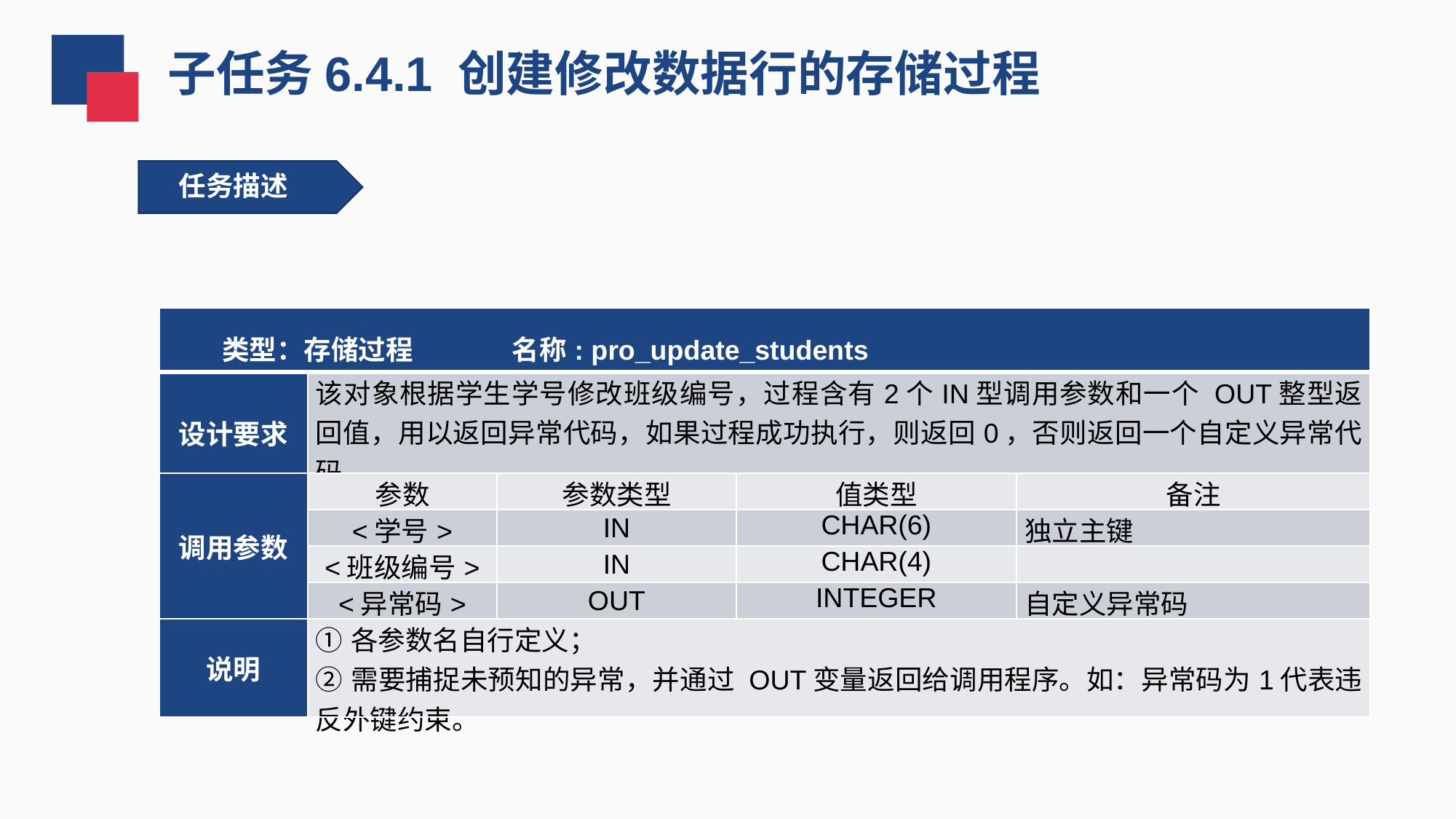

子任务6.4.1 创建修改数据行的存储过程

任务描述
| 类型：存储过程 名称: pro\_update\_students |  |  |  |  |
| --- | --- | --- | --- | --- |
| 设计要求 | 该对象根据学生学号修改班级编号，过程含有2个IN型调用参数和一个 OUT整型返回值，用以返回异常代码，如果过程成功执行，则返回0，否则返回一个自定义异常代码。 |  |  |  |
| 调用参数 | 参数 | 参数类型 | 值类型 | 备注 |
|  | <学号> | IN | CHAR(6) | 独立主键 |
|  | <班级编号> | IN | CHAR(4) |  |
|  | <异常码> | OUT | INTEGER | 自定义异常码 |
| 说明 | ①各参数名自行定义； ②需要捕捉未预知的异常，并通过 OUT变量返回给调用程序。如：异常码为1代表违反外键约束。 |  |  |  |